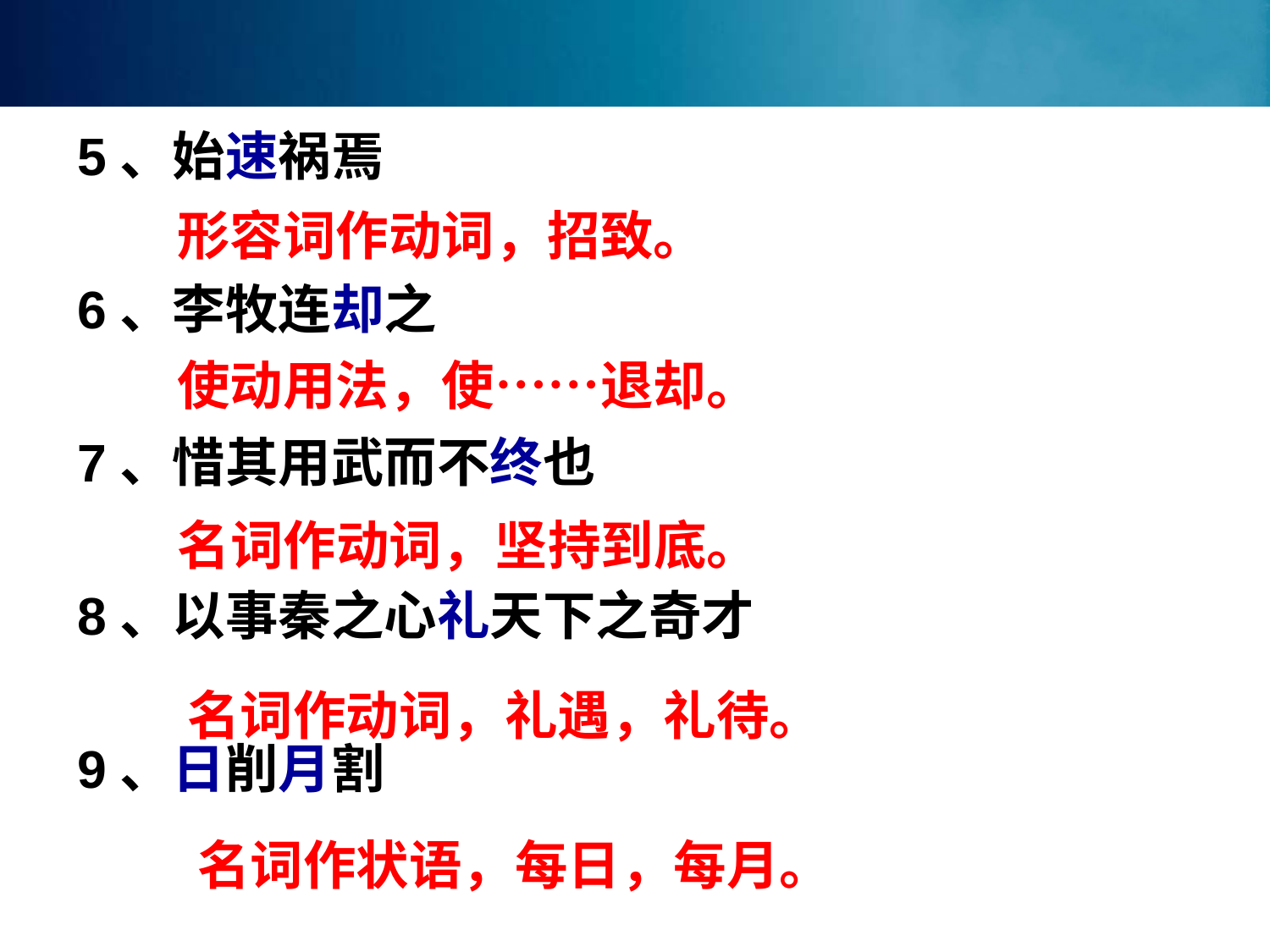

5、始速祸焉
6、李牧连却之
7、惜其用武而不终也
8、以事秦之心礼天下之奇才
9、日削月割
形容词作动词，招致。
使动用法，使……退却。
名词作动词，坚持到底。
名词作动词，礼遇，礼待。
名词作状语，每日，每月。